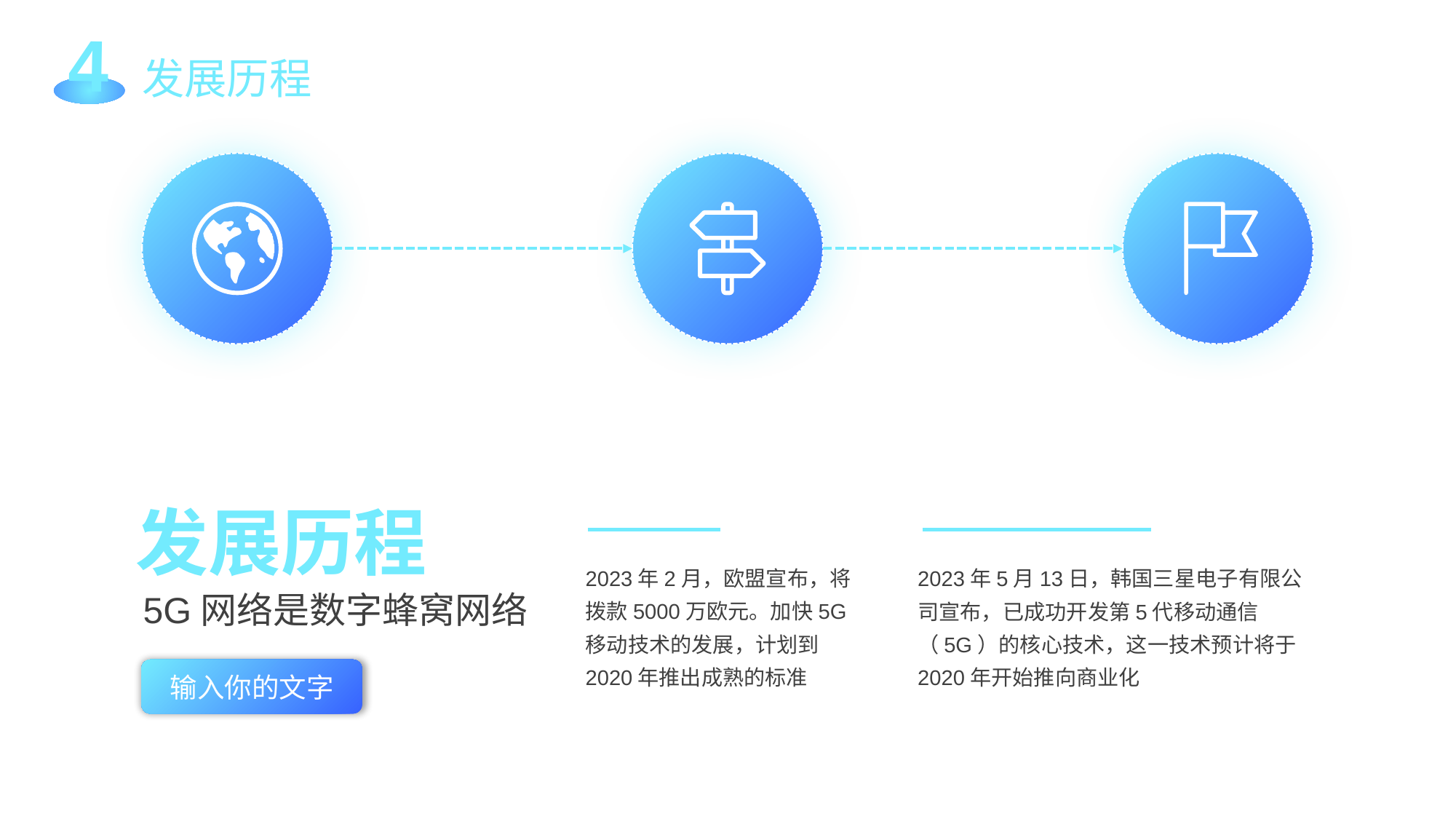

4

发展历程

发展历程
2023年2月，欧盟宣布，将拨款5000万欧元。加快5G移动技术的发展，计划到2020年推出成熟的标准
2023年5月13日，韩国三星电子有限公司宣布，已成功开发第5代移动通信（5G）的核心技术，这一技术预计将于2020年开始推向商业化
5G网络是数字蜂窝网络
输入你的文字